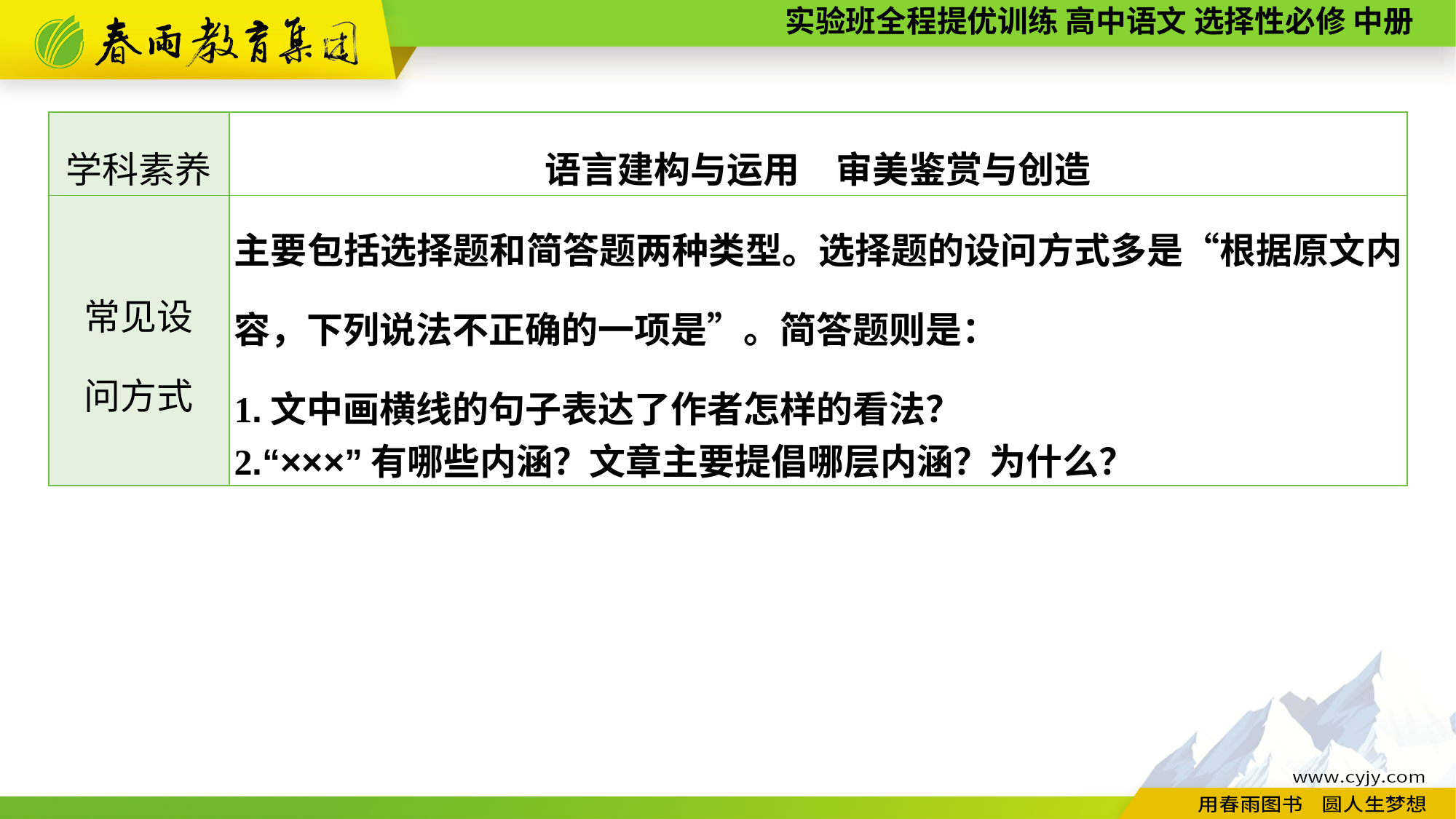

| 学科素养 | 语言建构与运用　审美鉴赏与创造 |
| --- | --- |
| 常见设 问方式 | 主要包括选择题和简答题两种类型。选择题的设问方式多是“根据原文内容，下列说法不正确的一项是”。简答题则是： 1.文中画横线的句子表达了作者怎样的看法？ 2.“×××”有哪些内涵？文章主要提倡哪层内涵？为什么？ |